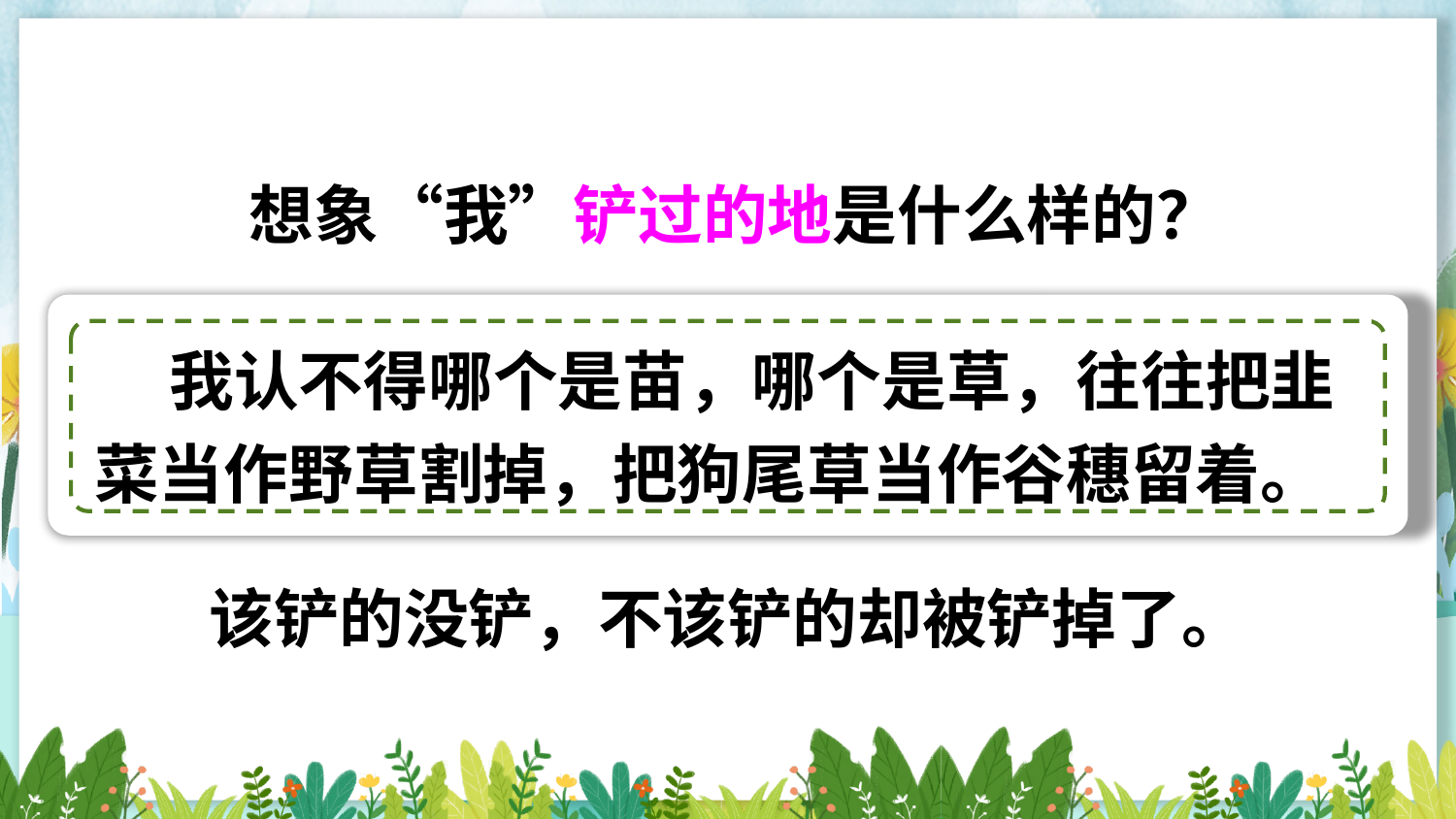

想象“我”铲过的地是什么样的？

    我认不得哪个是苗，哪个是草，往往把韭菜当作野草割掉，把狗尾草当作谷穗留着。

该铲的没铲，不该铲的却被铲掉了。